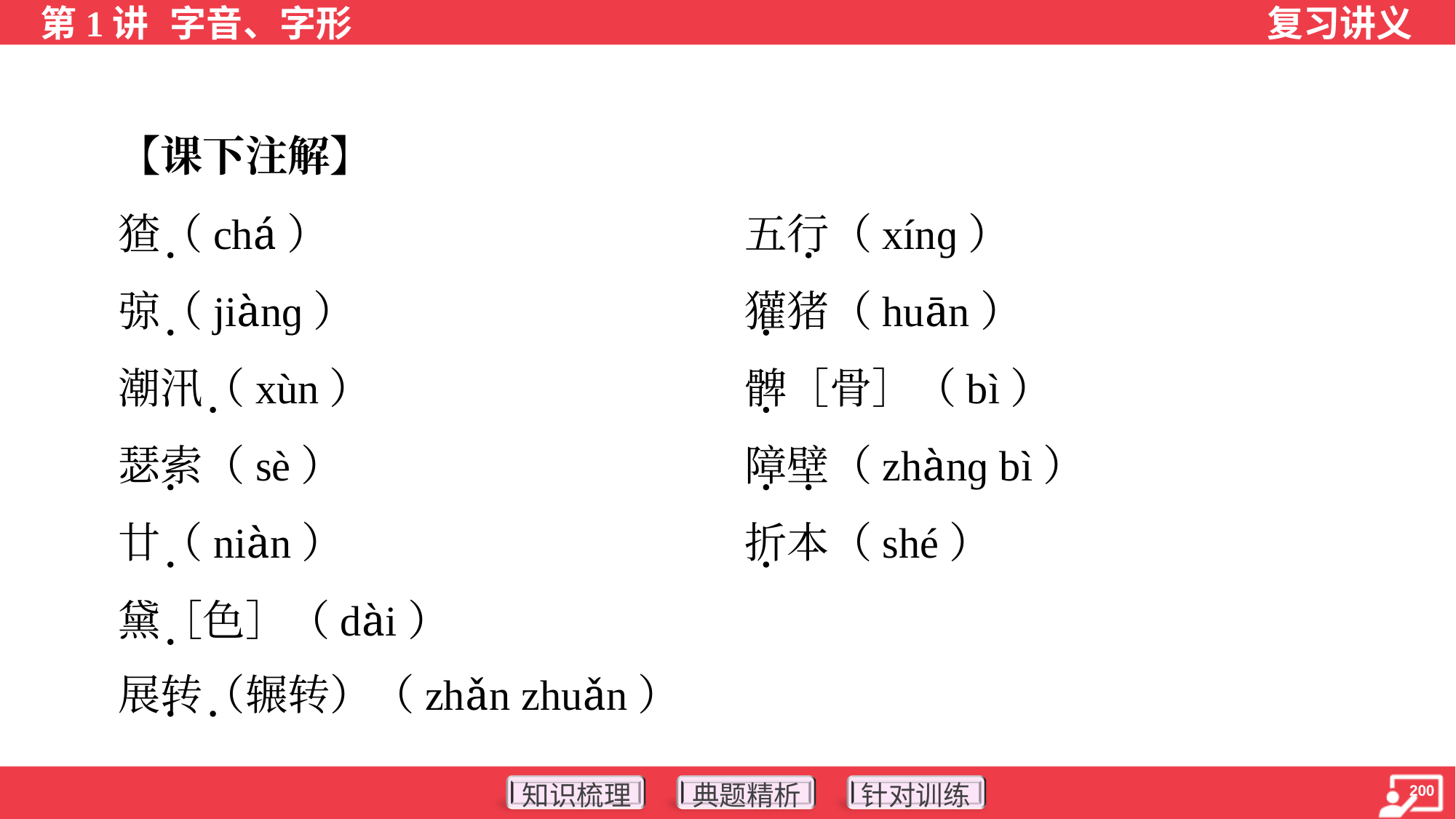

【课下注解】
    猹（chá）	五行（xínɡ）
    弶（jiànɡ）	獾猪（huān）
    潮汛（xùn）	髀［骨］（bì）
    瑟索（sè）	障壁（zhànɡ bì）
    廿（niàn）	折本（shé）
    黛［色］（dài）
    展转（辗转）（zhǎn zhuǎn）